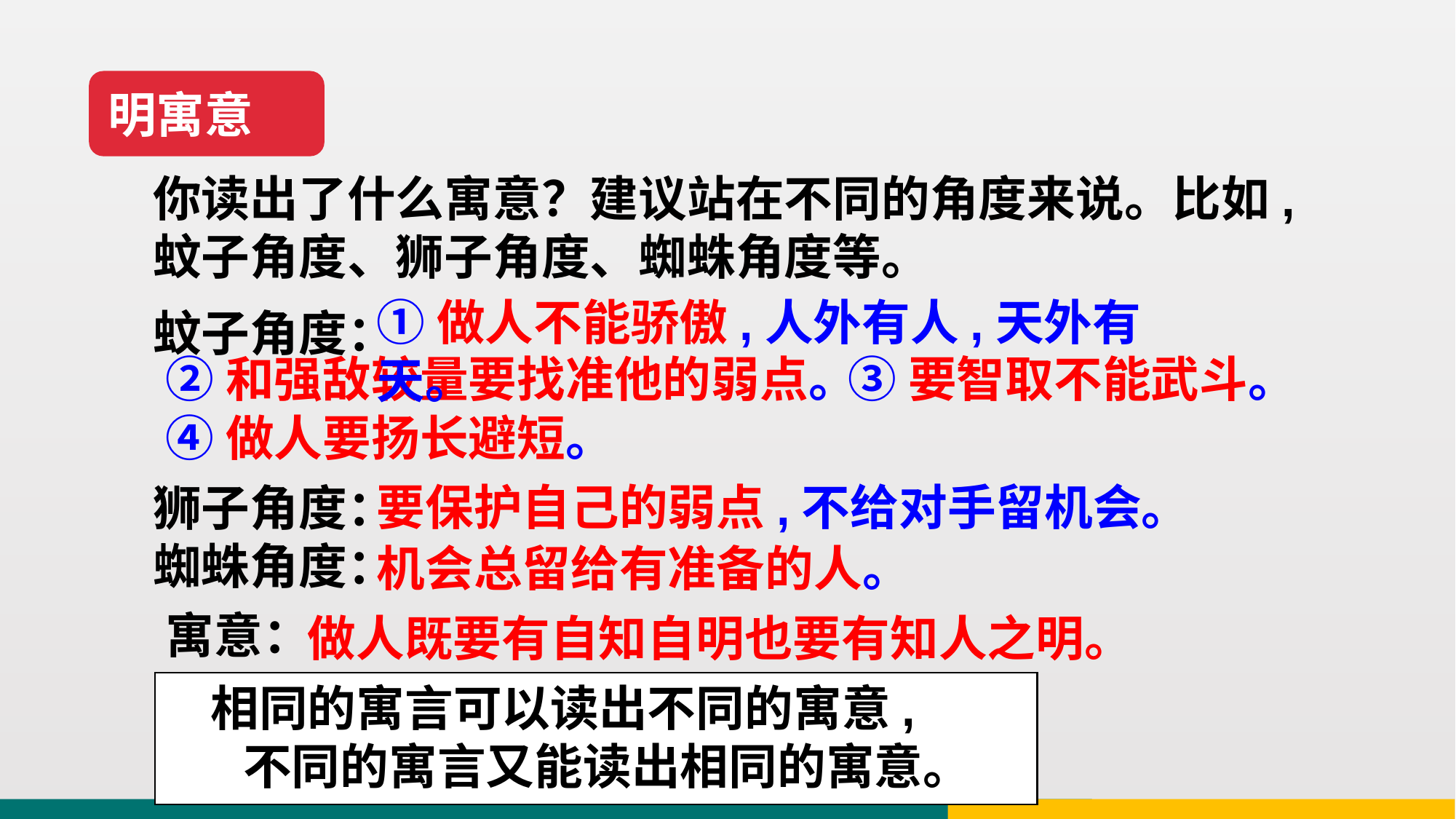

明寓意
你读出了什么寓意？建议站在不同的角度来说。比如,蚊子角度、狮子角度、蜘蛛角度等。
①做人不能骄傲,人外有人,天外有天。
蚊子角度：

狮子角度：
蜘蛛角度：
②和强敌较量要找准他的弱点。
③要智取不能武斗。
④做人要扬长避短。
要保护自己的弱点,不给对手留机会。
机会总留给有准备的人。
寓意：
做人既要有自知自明也要有知人之明。
   相同的寓言可以读出不同的寓意,
 不同的寓言又能读出相同的寓意。